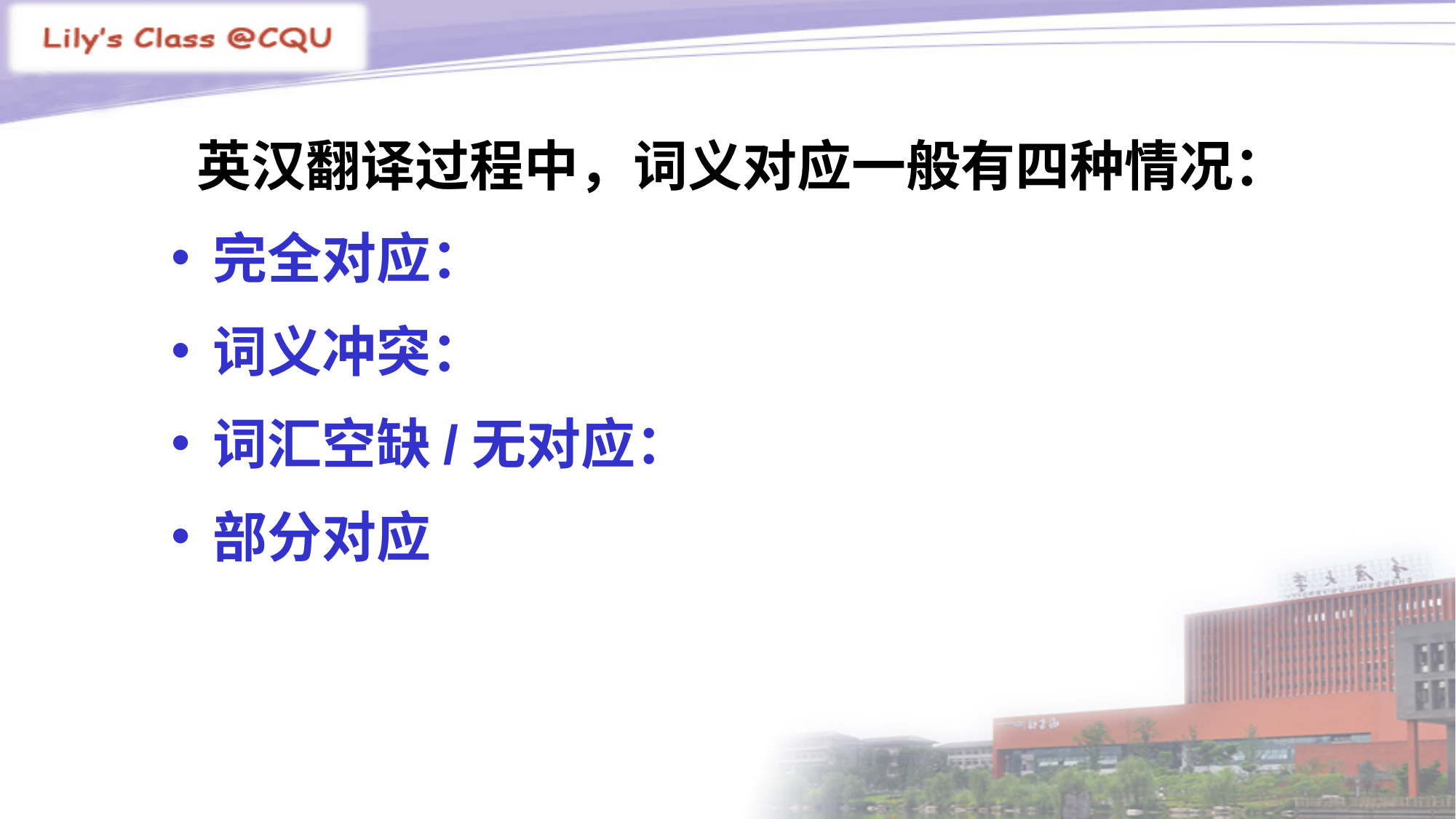

英汉翻译过程中，词义对应一般有四种情况：
完全对应：
词义冲突：
词汇空缺/无对应：
部分对应